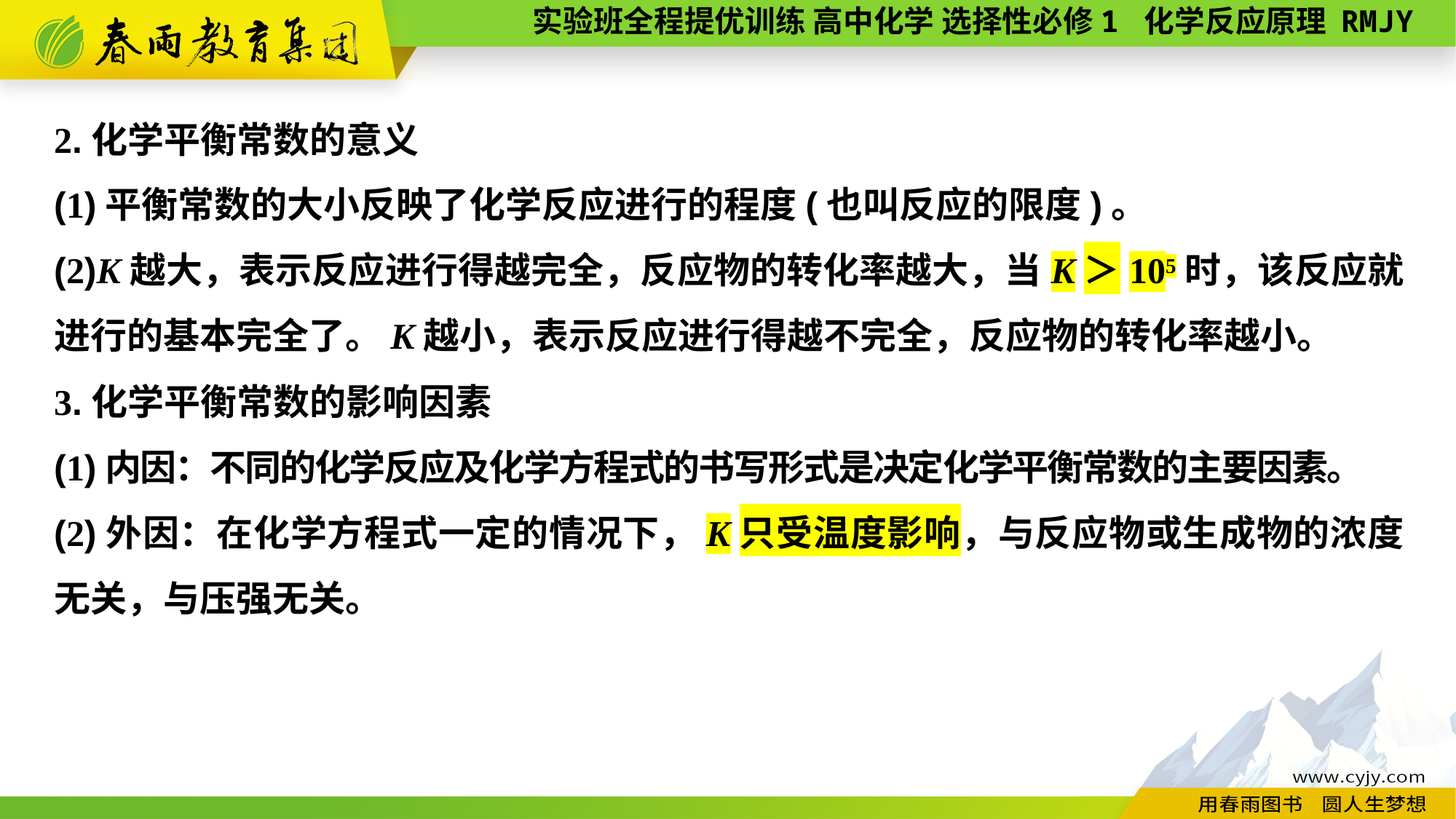

2.化学平衡常数的意义
(1)平衡常数的大小反映了化学反应进行的程度(也叫反应的限度)。
(2)K越大，表示反应进行得越完全，反应物的转化率越大，当K＞105时，该反应就进行的基本完全了。K越小，表示反应进行得越不完全，反应物的转化率越小。
3.化学平衡常数的影响因素
(1)内因：不同的化学反应及化学方程式的书写形式是决定化学平衡常数的主要因素。
(2)外因：在化学方程式一定的情况下，K只受温度影响，与反应物或生成物的浓度无关，与压强无关。